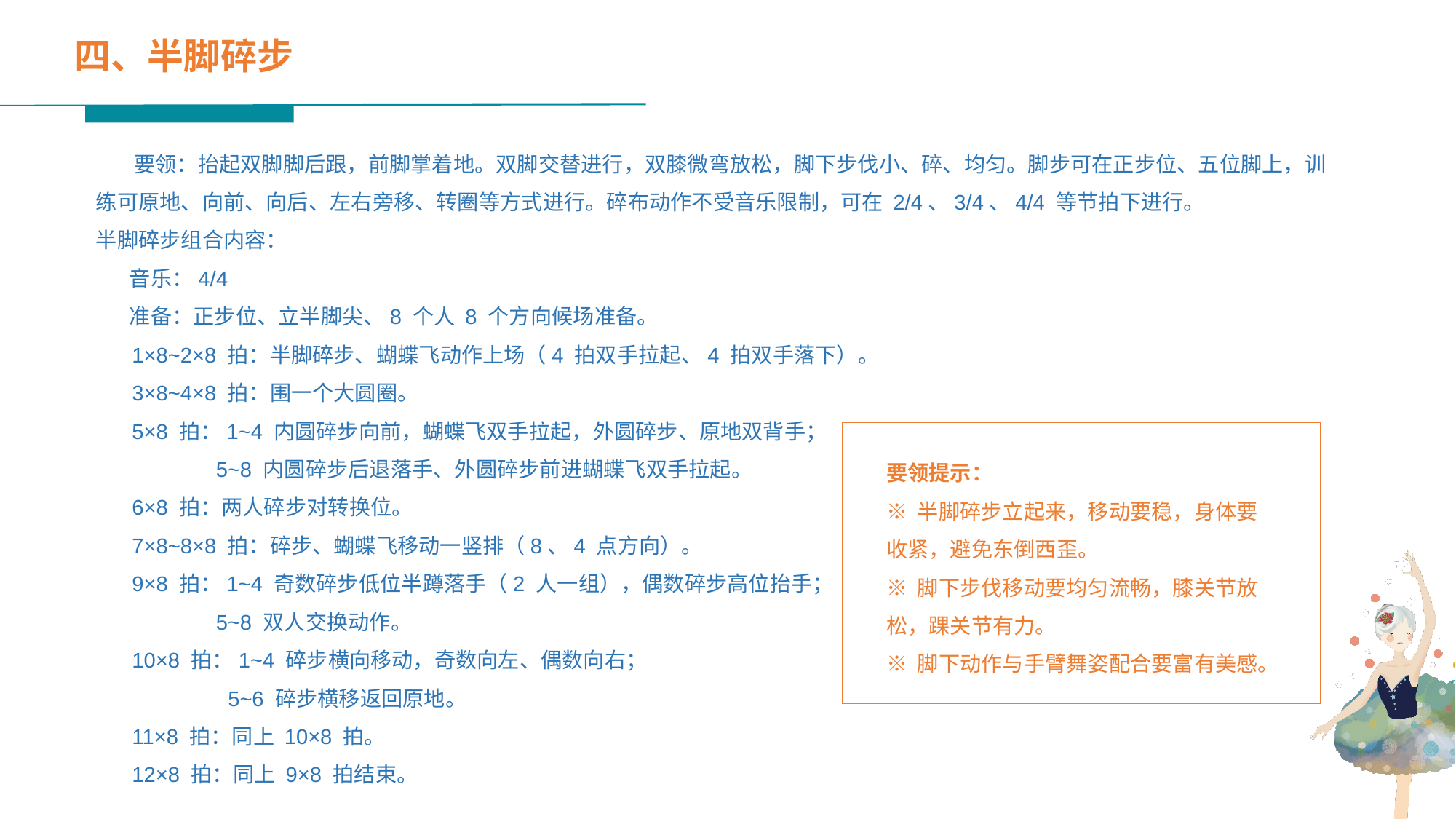

四、半脚碎步

       要领：抬起双脚脚后跟，前脚掌着地。双脚交替进行，双膝微弯放松，脚下步伐小、碎、均匀。脚步可在正步位、五位脚上，训练可原地、向前、向后、左右旁移、转圈等方式进行。碎布动作不受音乐限制，可在 2/4、3/4、4/4 等节拍下进行。
半脚碎步组合内容：
      音乐：4/4
      准备：正步位、立半脚尖、8 个人 8 个方向候场准备。
      1×8~2×8 拍：半脚碎步、蝴蝶飞动作上场（4 拍双手拉起、4 拍双手落下）。
      3×8~4×8 拍：围一个大圆圈。
      5×8 拍：1~4 内圆碎步向前，蝴蝶飞双手拉起，外圆碎步、原地双背手；
                    5~8 内圆碎步后退落手、外圆碎步前进蝴蝶飞双手拉起。
      6×8 拍：两人碎步对转换位。
      7×8~8×8 拍：碎步、蝴蝶飞移动一竖排（8、4 点方向）。
      9×8 拍：1~4 奇数碎步低位半蹲落手（2 人一组），偶数碎步高位抬手；
                    5~8 双人交换动作。
      10×8 拍：1~4 碎步横向移动，奇数向左、偶数向右；
                      5~6 碎步横移返回原地。
      11×8 拍：同上 10×8 拍。
      12×8 拍：同上 9×8 拍结束。

要领提示：
※ 半脚碎步立起来，移动要稳，身体要收紧，避免东倒西歪。
※ 脚下步伐移动要均匀流畅，膝关节放松，踝关节有力。
※ 脚下动作与手臂舞姿配合要富有美感。